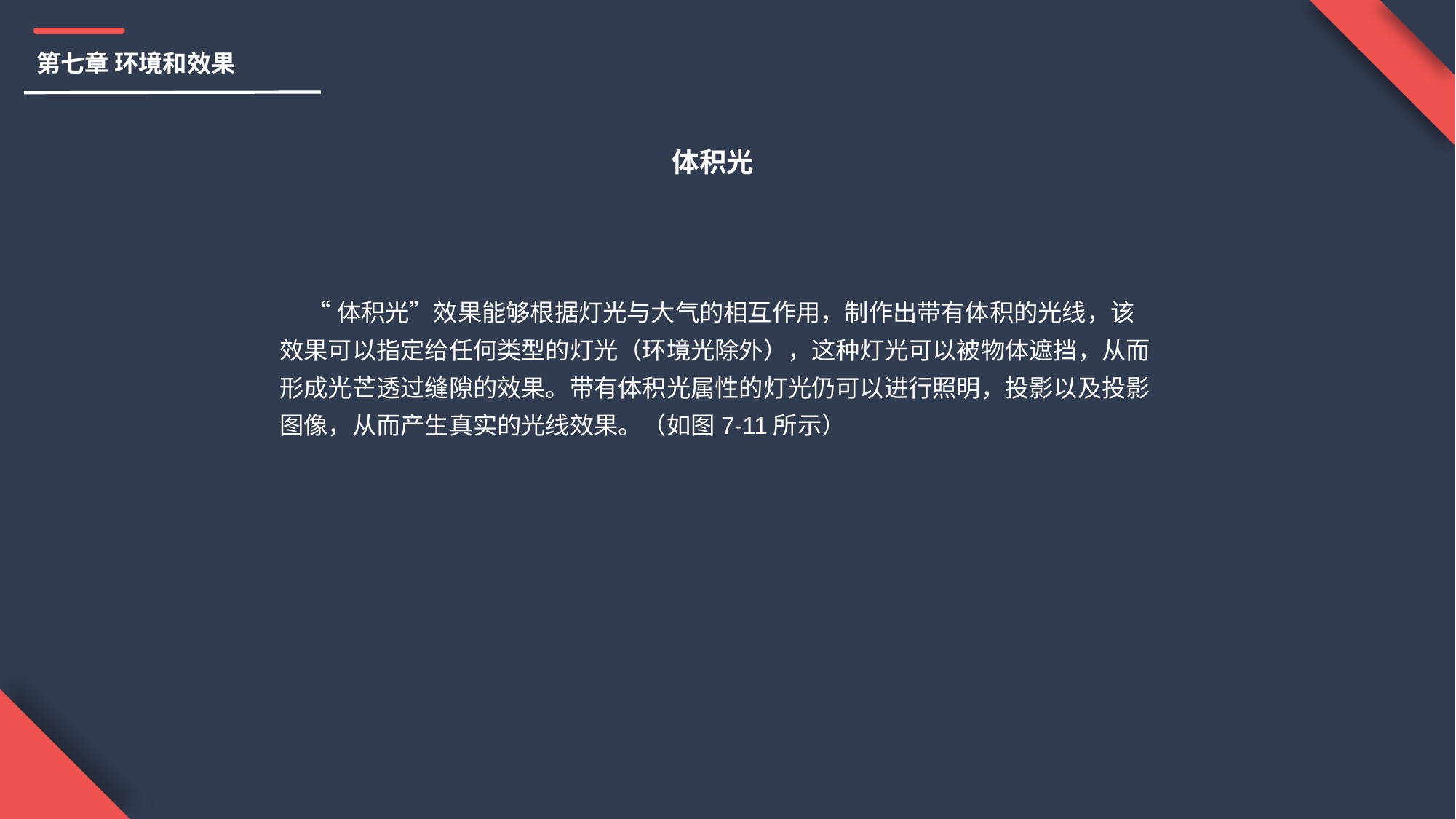

第七章 环境和效果
体积光
     “体积光”效果能够根据灯光与大气的相互作用，制作出带有体积的光线，该效果可以指定给任何类型的灯光（环境光除外），这种灯光可以被物体遮挡，从而形成光芒透过缝隙的效果。带有体积光属性的灯光仍可以进行照明，投影以及投影图像，从而产生真实的光线效果。（如图7-11所示）